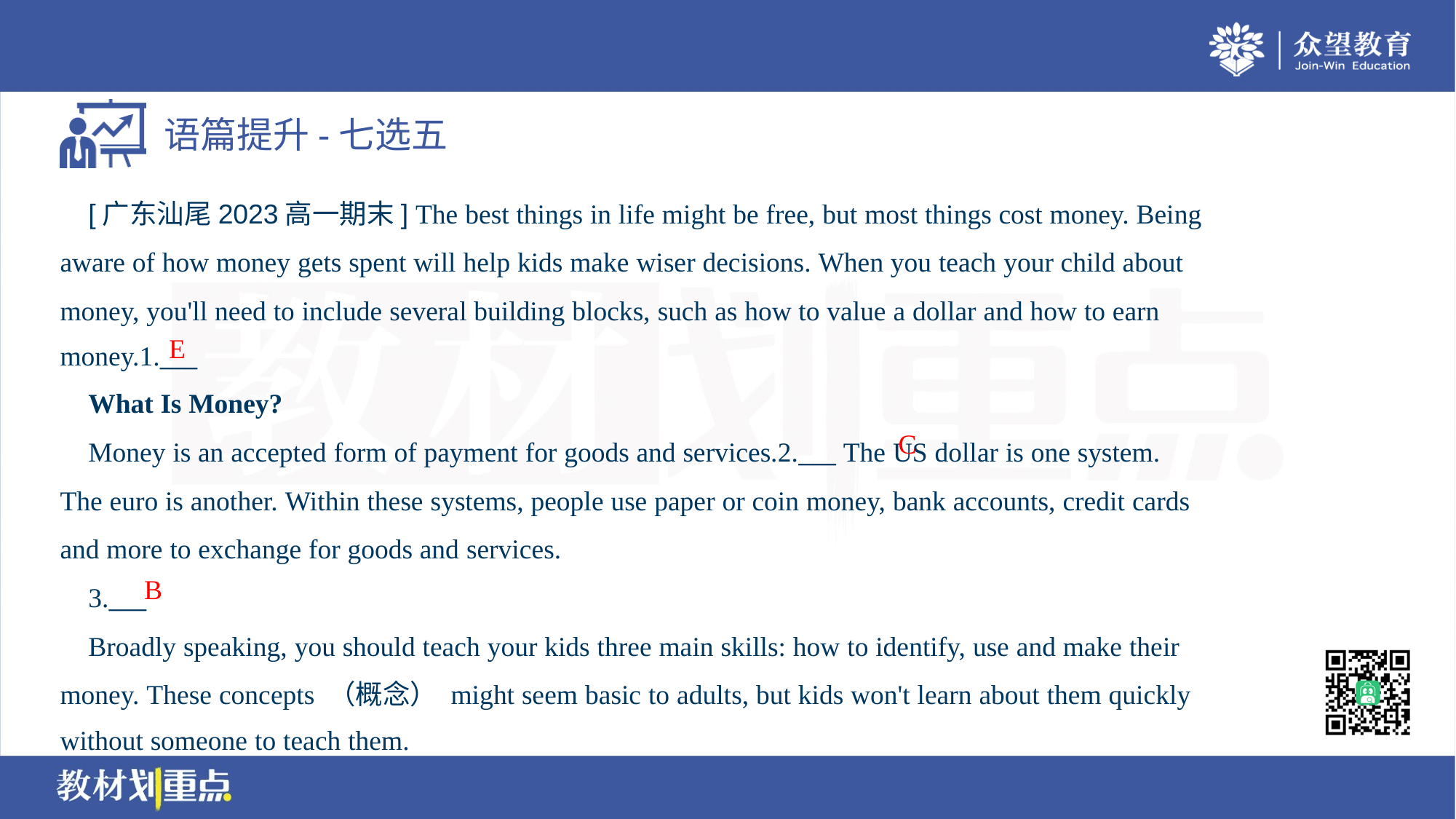

[广东汕尾2023高一期末] The best things in life might be free, but most things cost money. Being
aware of how money gets spent will help kids make wiser decisions. When you teach your child about
money, you'll need to include several building blocks, such as how to value a dollar and how to earn
money.1.___
E
    What Is Money?
    Money is an accepted form of payment for goods and services.2.___ The US dollar is one system.
The euro is another. Within these systems, people use paper or coin money, bank accounts, credit cards
and more to exchange for goods and services.
    3.___
    Broadly speaking, you should teach your kids three main skills: how to identify, use and make their
money. These concepts （概念） might seem basic to adults, but kids won't learn about them quickly
without someone to teach them.
C
B